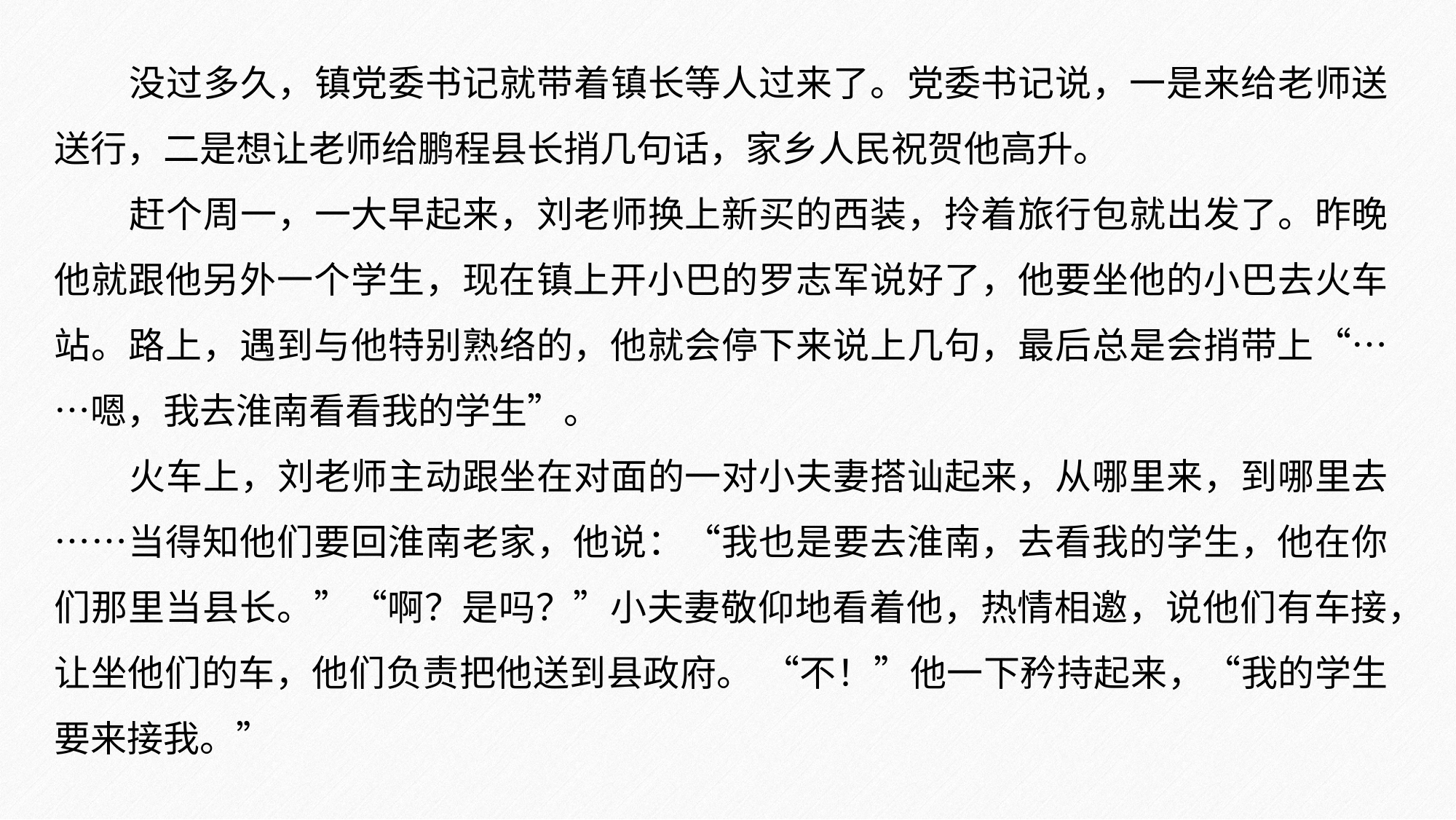

没过多久，镇党委书记就带着镇长等人过来了。党委书记说，一是来给老师送送行，二是想让老师给鹏程县长捎几句话，家乡人民祝贺他高升。
赶个周一，一大早起来，刘老师换上新买的西装，拎着旅行包就出发了。昨晚他就跟他另外一个学生，现在镇上开小巴的罗志军说好了，他要坐他的小巴去火车站。路上，遇到与他特别熟络的，他就会停下来说上几句，最后总是会捎带上“……嗯，我去淮南看看我的学生”。
火车上，刘老师主动跟坐在对面的一对小夫妻搭讪起来，从哪里来，到哪里去……当得知他们要回淮南老家，他说：“我也是要去淮南，去看我的学生，他在你们那里当县长。”“啊？是吗？”小夫妻敬仰地看着他，热情相邀，说他们有车接，让坐他们的车，他们负责把他送到县政府。 “不！”他一下矜持起来，“我的学生要来接我。”